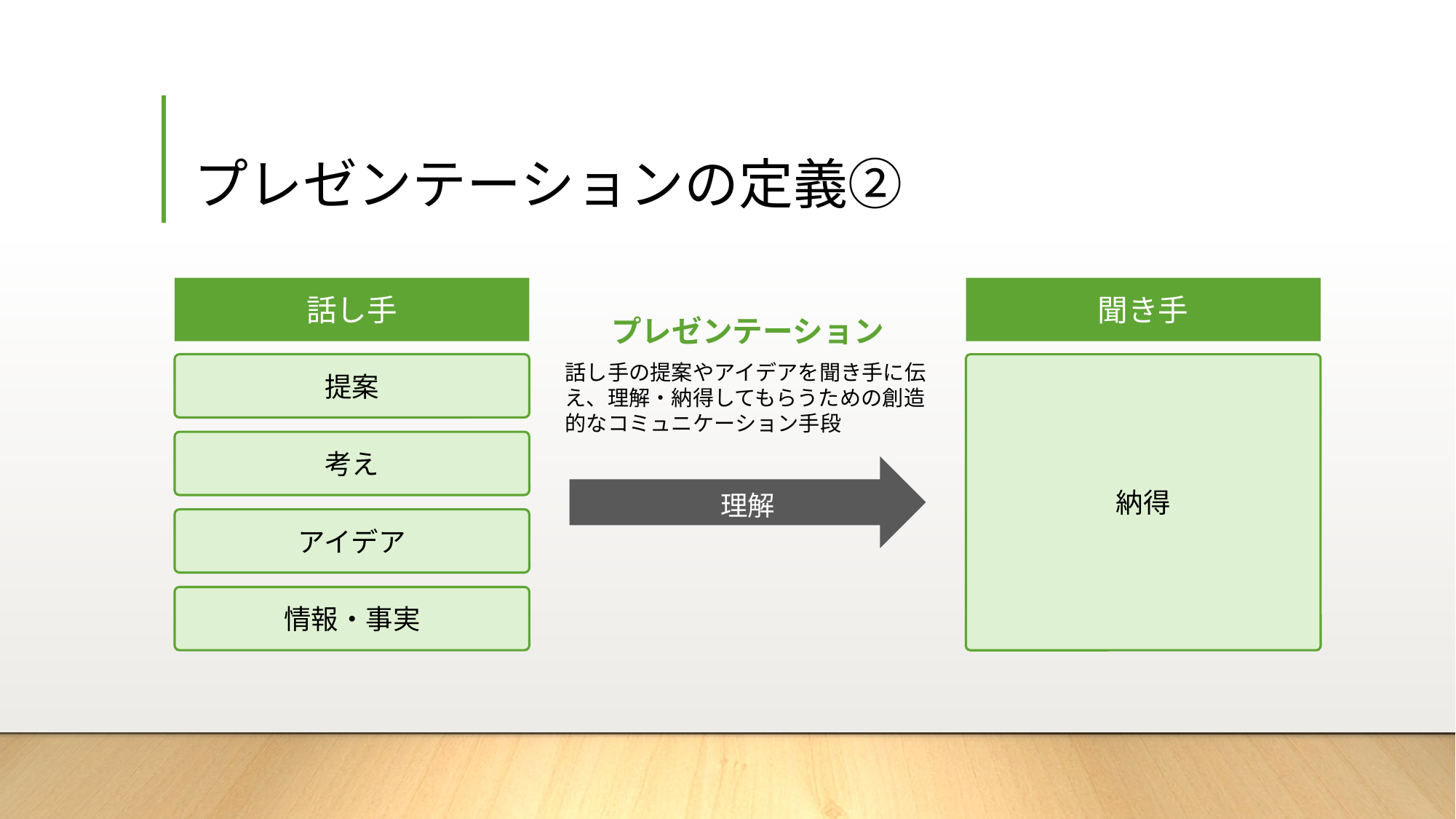

# プレゼンテーションの定義②
話し手
聞き手
プレゼンテーション
話し手の提案やアイデアを聞き手に伝え、理解・納得してもらうための創造的なコミュニケーション手段
提案
納得
考え

理解
アイデア
情報・事実